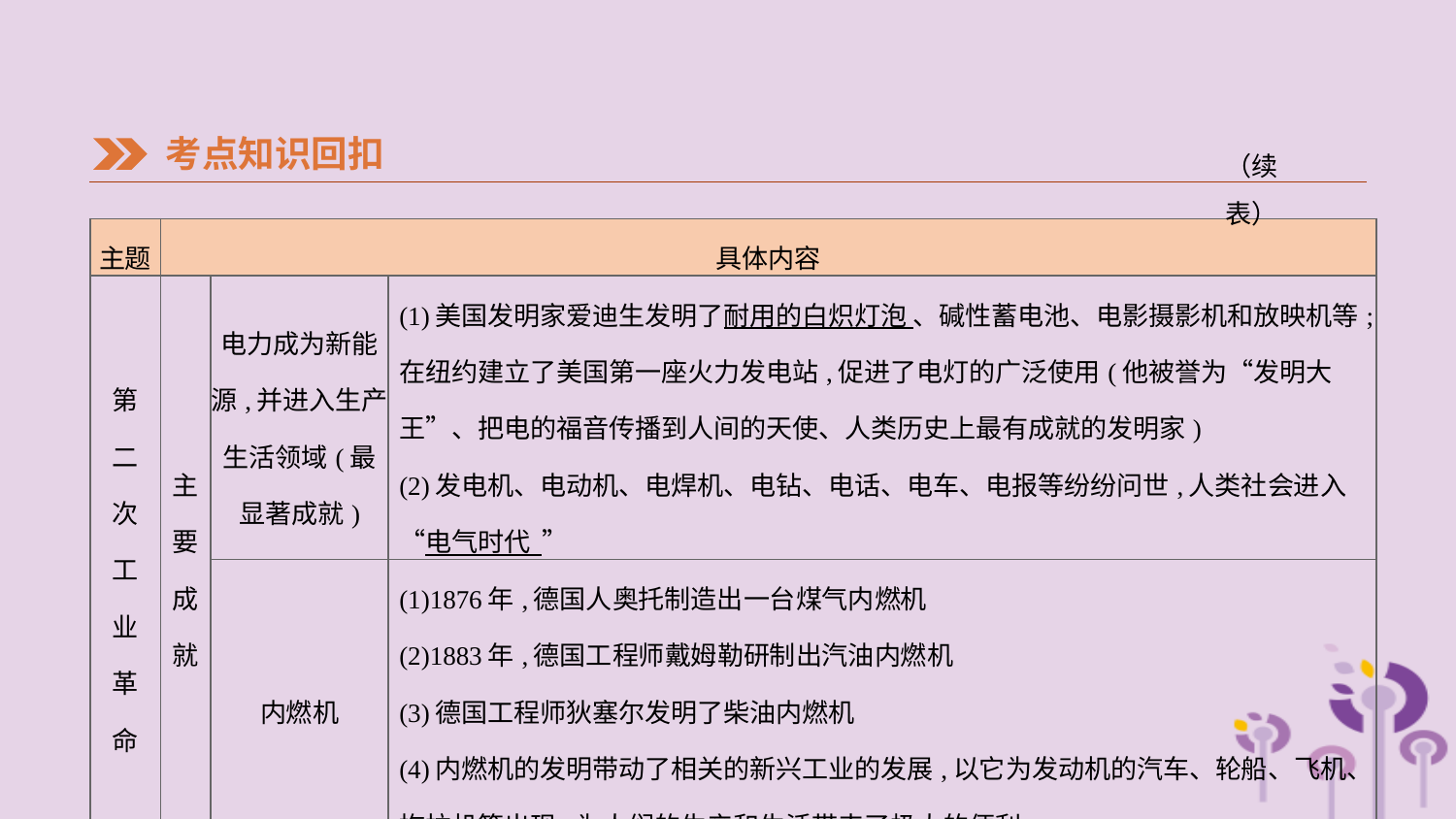

考点知识回扣

（续表）
| 主题 | 具体内容 |  |  |
| --- | --- | --- | --- |
| 第 二 次 工 业 革 命 | 主 要 成 就 | 电力成为新能源,并进入生产生活领域(最显著成就) | (1)美国发明家爱迪生发明了耐用的白炽灯泡 、碱性蓄电池、电影摄影机和放映机等;在纽约建立了美国第一座火力发电站,促进了电灯的广泛使用(他被誉为“发明大王”、把电的福音传播到人间的天使、人类历史上最有成就的发明家) (2)发电机、电动机、电焊机、电钻、电话、电车、电报等纷纷问世,人类社会进入“电气时代 ” |
|  |  | 内燃机 | (1)1876年,德国人奥托制造出一台煤气内燃机 (2)1883年,德国工程师戴姆勒研制出汽油内燃机 (3)德国工程师狄塞尔发明了柴油内燃机 (4)内燃机的发明带动了相关的新兴工业的发展,以它为发动机的汽车、轮船、飞机、拖拉机等出现,为人们的生产和生活带来了极大的便利 |